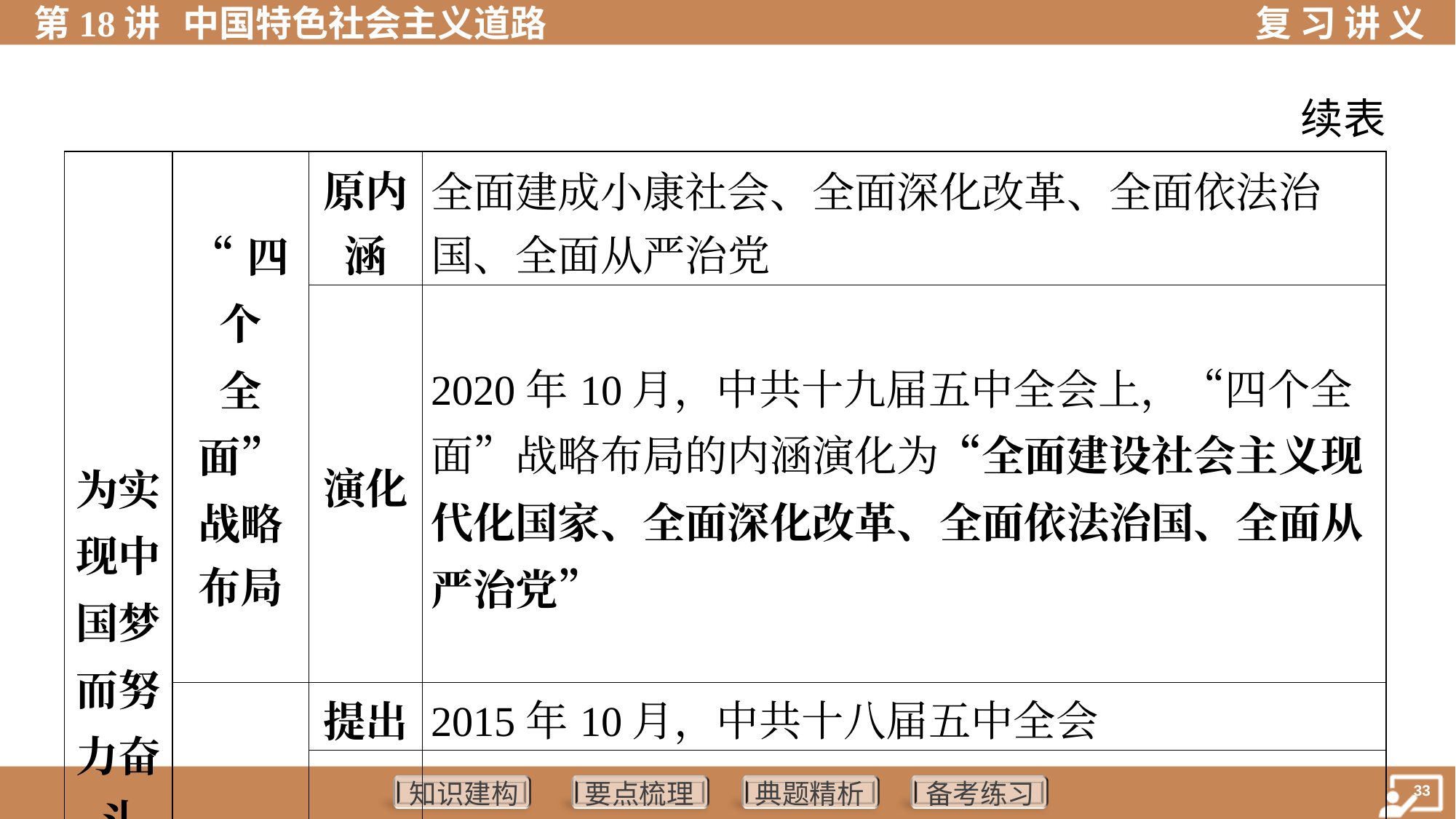

续表
| 为实 现中 国梦 而努 力奋 斗 | “四个 全面” 战略 布局 | 原内 涵 | 全面建成小康社会、全面深化改革、全面依法治 国、全面从严治党 |
| --- | --- | --- | --- |
|  |  | 演化 | 2020年10月，中共十九届五中全会上，“四个全面”战略布局的内涵演化为“全面建设社会主义现代化国家、全面深化改革、全面依法治国、全面从严治党” |
|  | 新发 展理 念 | 提出 | 2015年10月，中共十八届五中全会 |
|  |  | 内涵 | 创新、协调、绿色、开放、共享 |